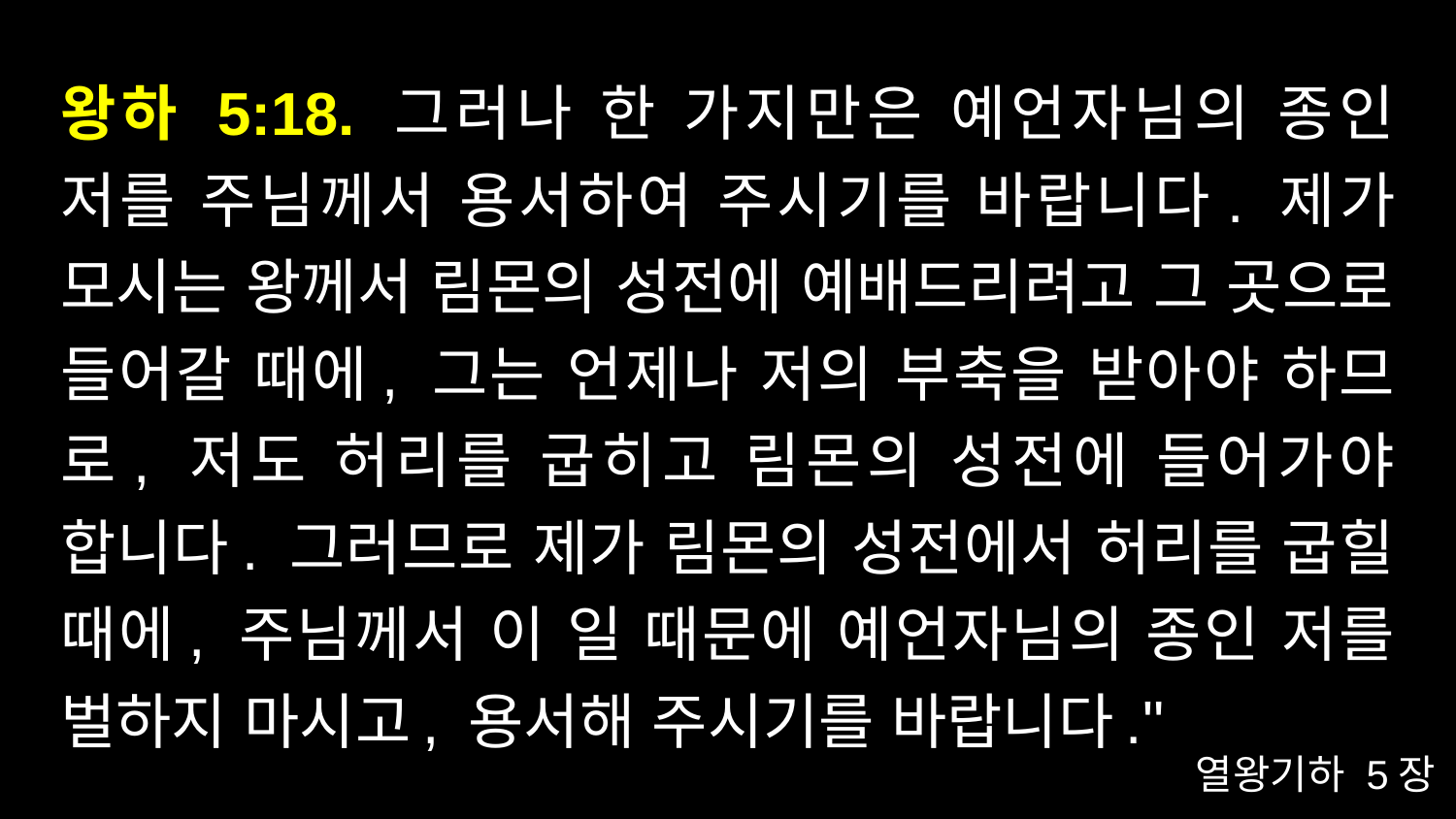

# 왕하 5:18. 그러나 한 가지만은 예언자님의 종인 저를 주님께서 용서하여 주시기를 바랍니다. 제가 모시는 왕께서 림몬의 성전에 예배드리려고 그 곳으로 들어갈 때에, 그는 언제나 저의 부축을 받아야 하므로, 저도 허리를 굽히고 림몬의 성전에 들어가야 합니다. 그러므로 제가 림몬의 성전에서 허리를 굽힐 때에, 주님께서 이 일 때문에 예언자님의 종인 저를 벌하지 마시고, 용서해 주시기를 바랍니다."
열왕기하 5장